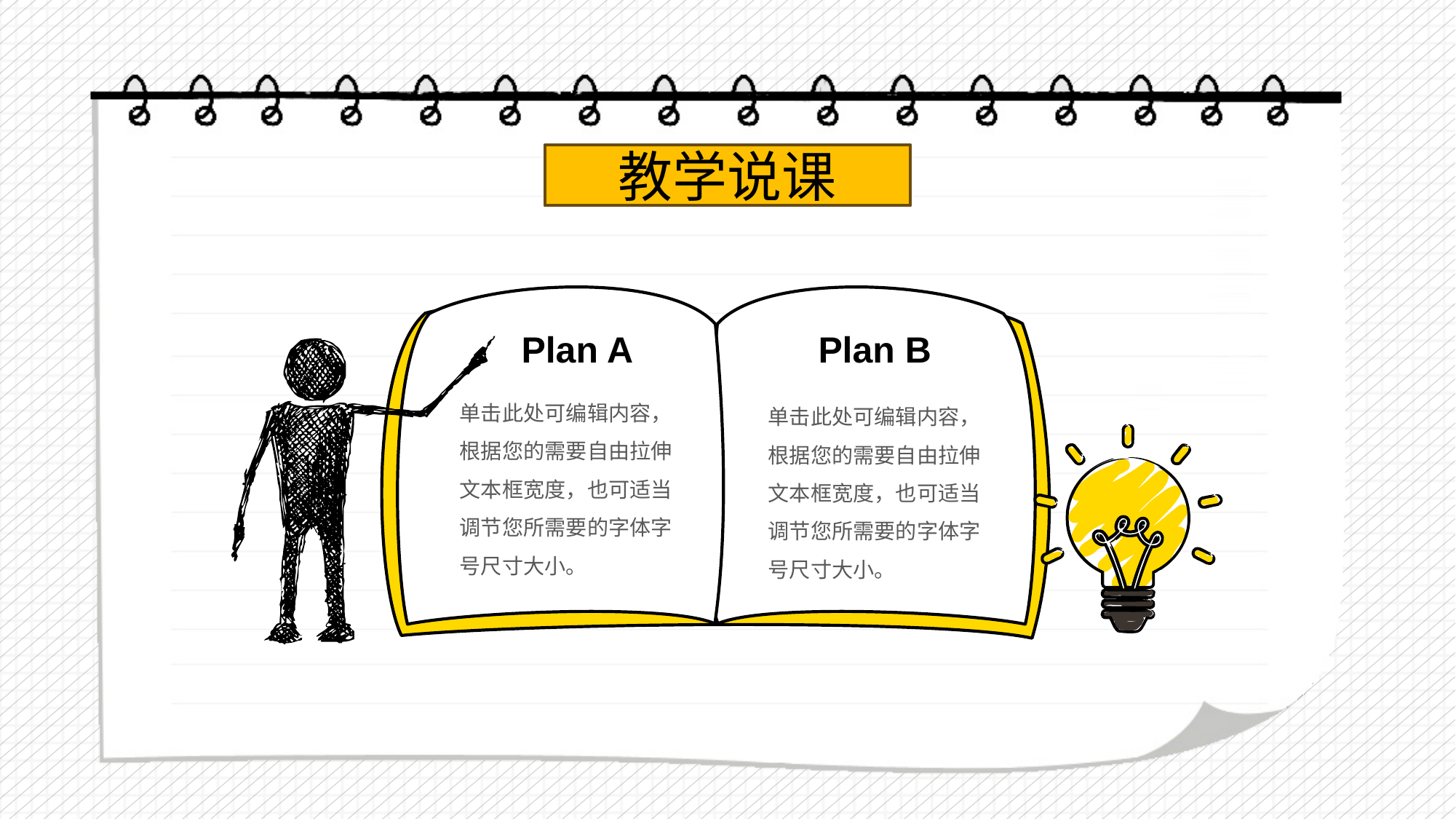

教学说课

Plan A
Plan B

单击此处可编辑内容，根据您的需要自由拉伸文本框宽度，也可适当调节您所需要的字体字号尺寸大小。
单击此处可编辑内容，根据您的需要自由拉伸文本框宽度，也可适当调节您所需要的字体字号尺寸大小。